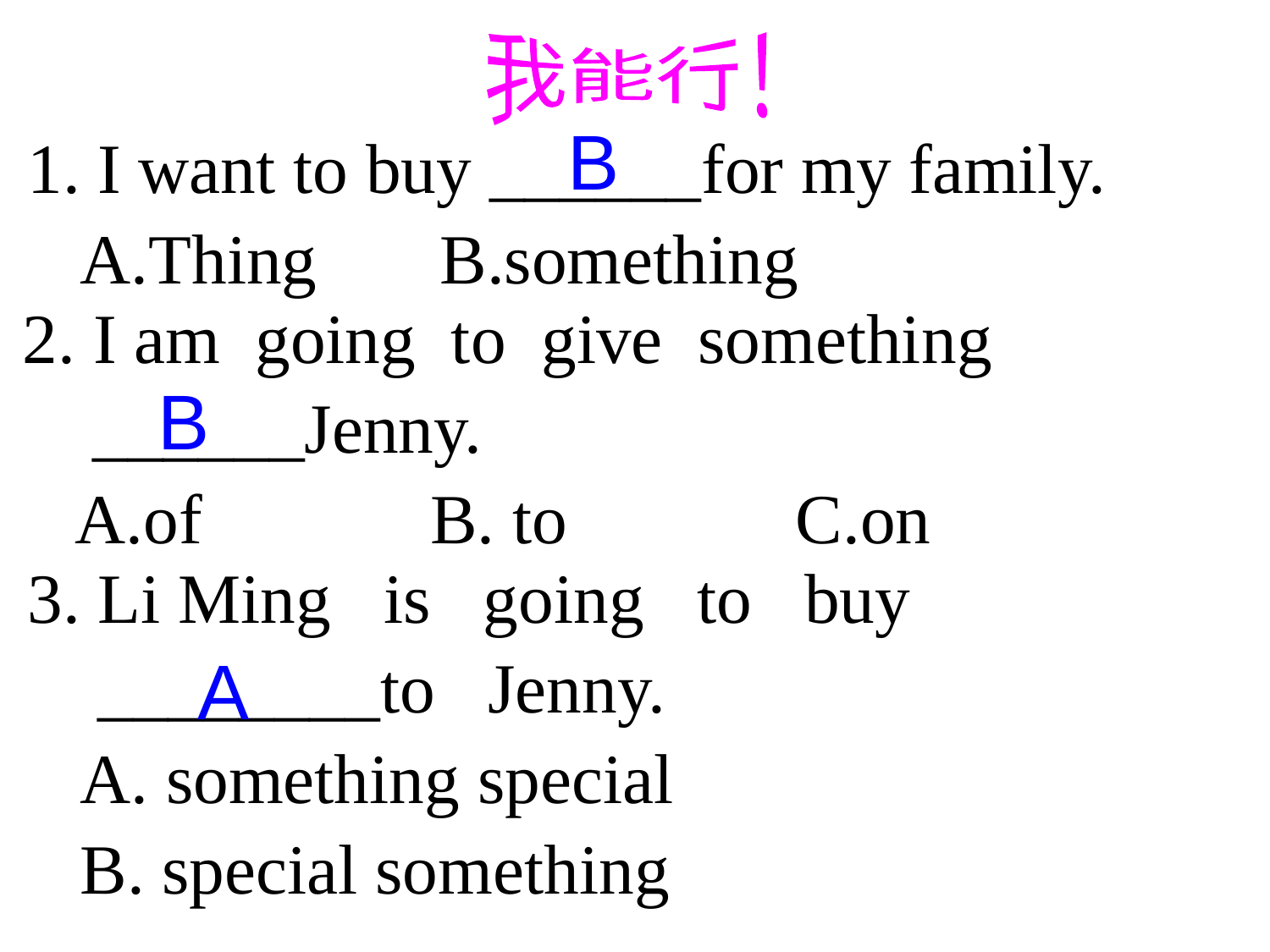

我能行！
B
1. I want to buy ______for my family.
   A.Thing       B.something
2. I am  going  to  give  something
    ______Jenny.
   A.of             B. to             C.on
B
3. Li Ming   is   going   to   buy
    ________to   Jenny.
   A. something special
   B. special something
A